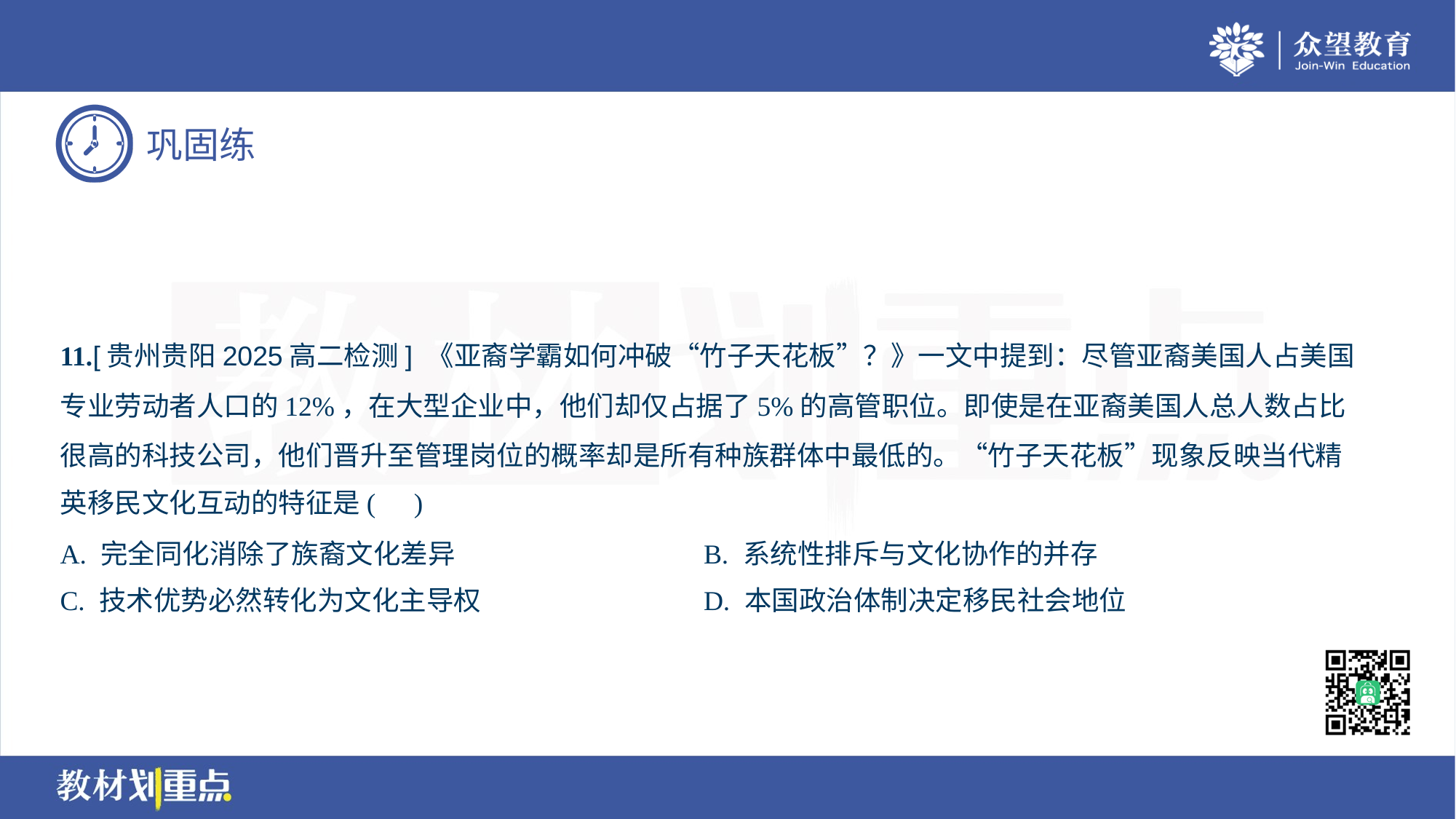

11.[贵州贵阳2025高二检测] 《亚裔学霸如何冲破“竹子天花板”？》一文中提到：尽管亚裔美国人占美国
专业劳动者人口的12%，在大型企业中，他们却仅占据了5%的高管职位。即使是在亚裔美国人总人数占比
很高的科技公司，他们晋升至管理岗位的概率却是所有种族群体中最低的。“竹子天花板”现象反映当代精
英移民文化互动的特征是(     )
A. 完全同化消除了族裔文化差异	B. 系统性排斥与文化协作的并存
C. 技术优势必然转化为文化主导权	D. 本国政治体制决定移民社会地位